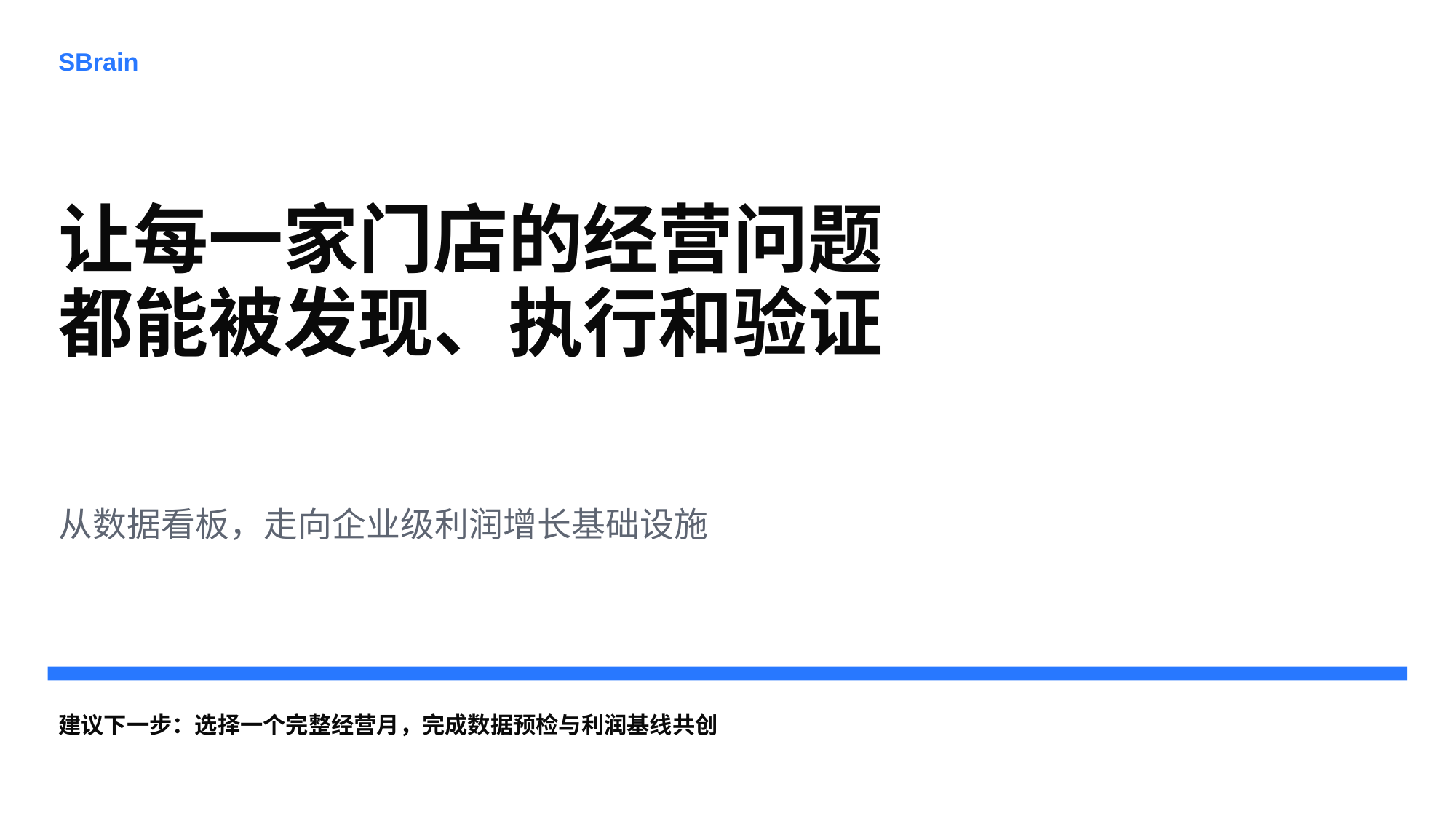

SBrain
让每一家门店的经营问题
都能被发现、执行和验证
从数据看板，走向企业级利润增长基础设施

建议下一步：选择一个完整经营月，完成数据预检与利润基线共创